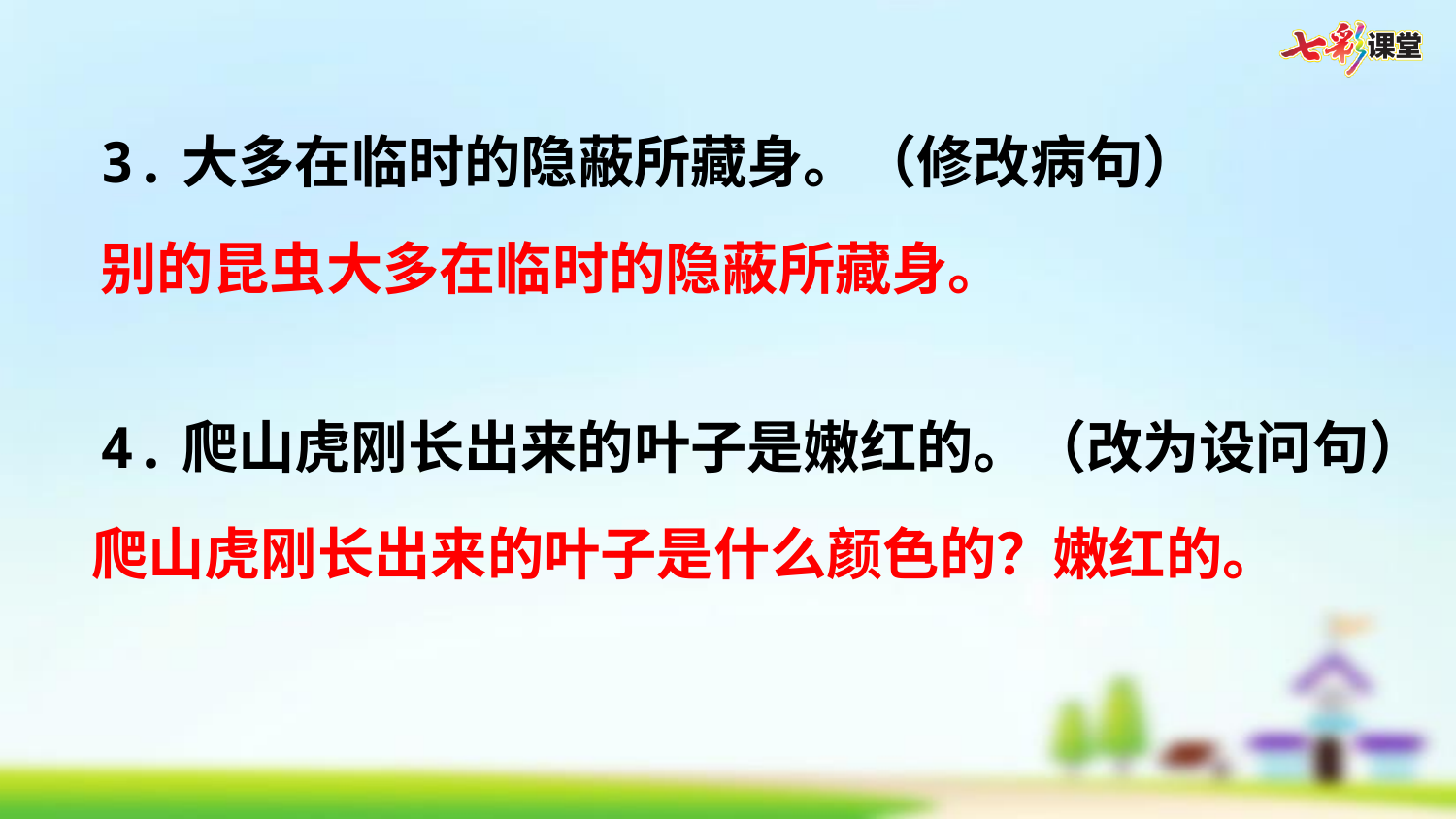

3.大多在临时的隐蔽所藏身。（修改病句）
别的昆虫大多在临时的隐蔽所藏身。
4.爬山虎刚长出来的叶子是嫩红的。（改为设问句）
爬山虎刚长出来的叶子是什么颜色的？嫩红的。